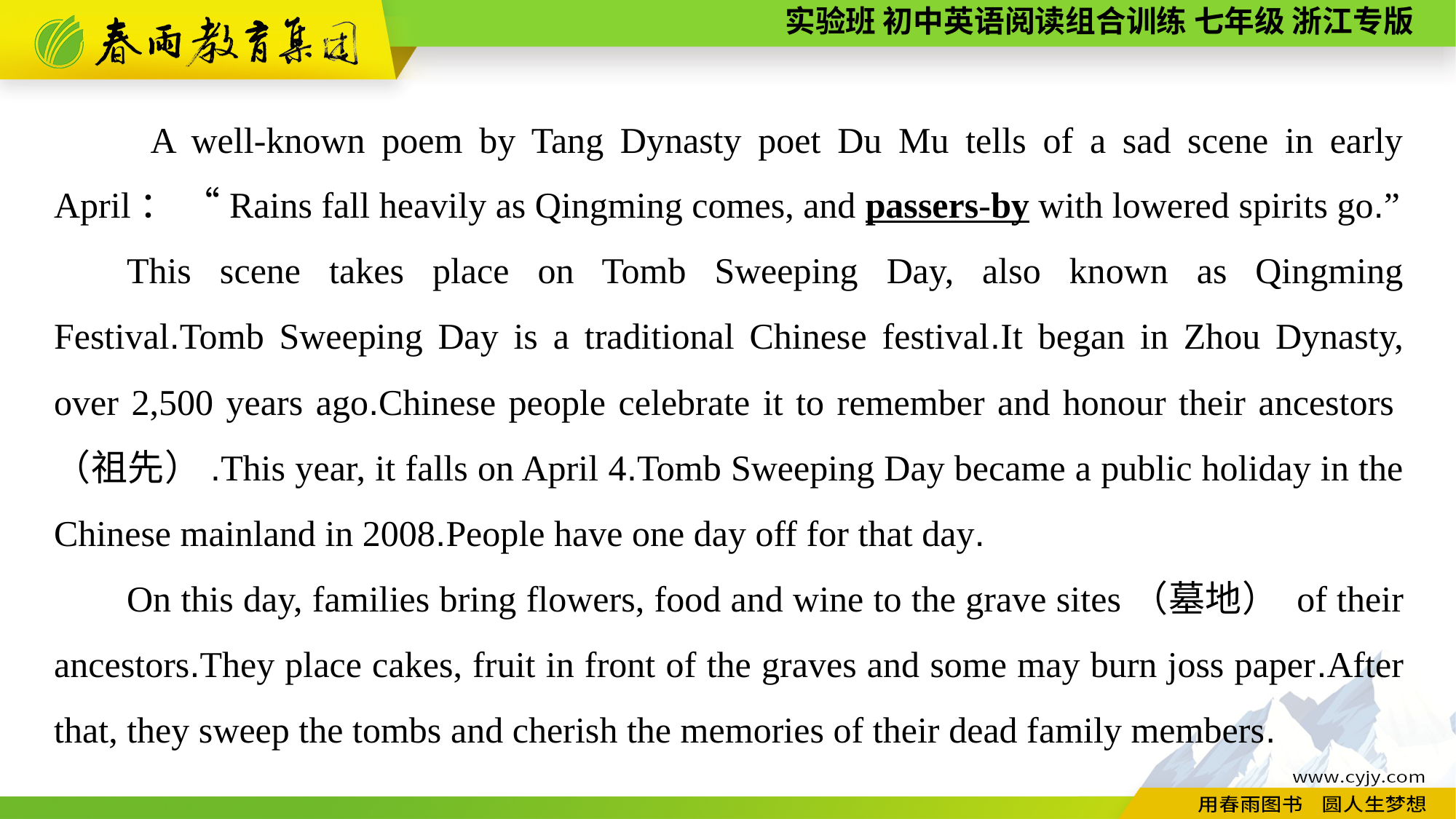

A well-known poem by Tang Dynasty poet Du Mu tells of a sad scene in early April： “Rains fall heavily as Qingming comes, and passers-by with lowered spirits go.”
This scene takes place on Tomb Sweeping Day, also known as Qingming Festival.Tomb Sweeping Day is a traditional Chinese festival.It began in Zhou Dynasty, over 2,500 years ago.Chinese people celebrate it to remember and honour their ancestors（祖先）.This year, it falls on April 4.Tomb Sweeping Day became a public holiday in the Chinese mainland in 2008.People have one day off for that day.
On this day, families bring flowers, food and wine to the grave sites（墓地） of their ancestors.They place cakes, fruit in front of the graves and some may burn joss paper.After that, they sweep the tombs and cherish the memories of their dead family members.